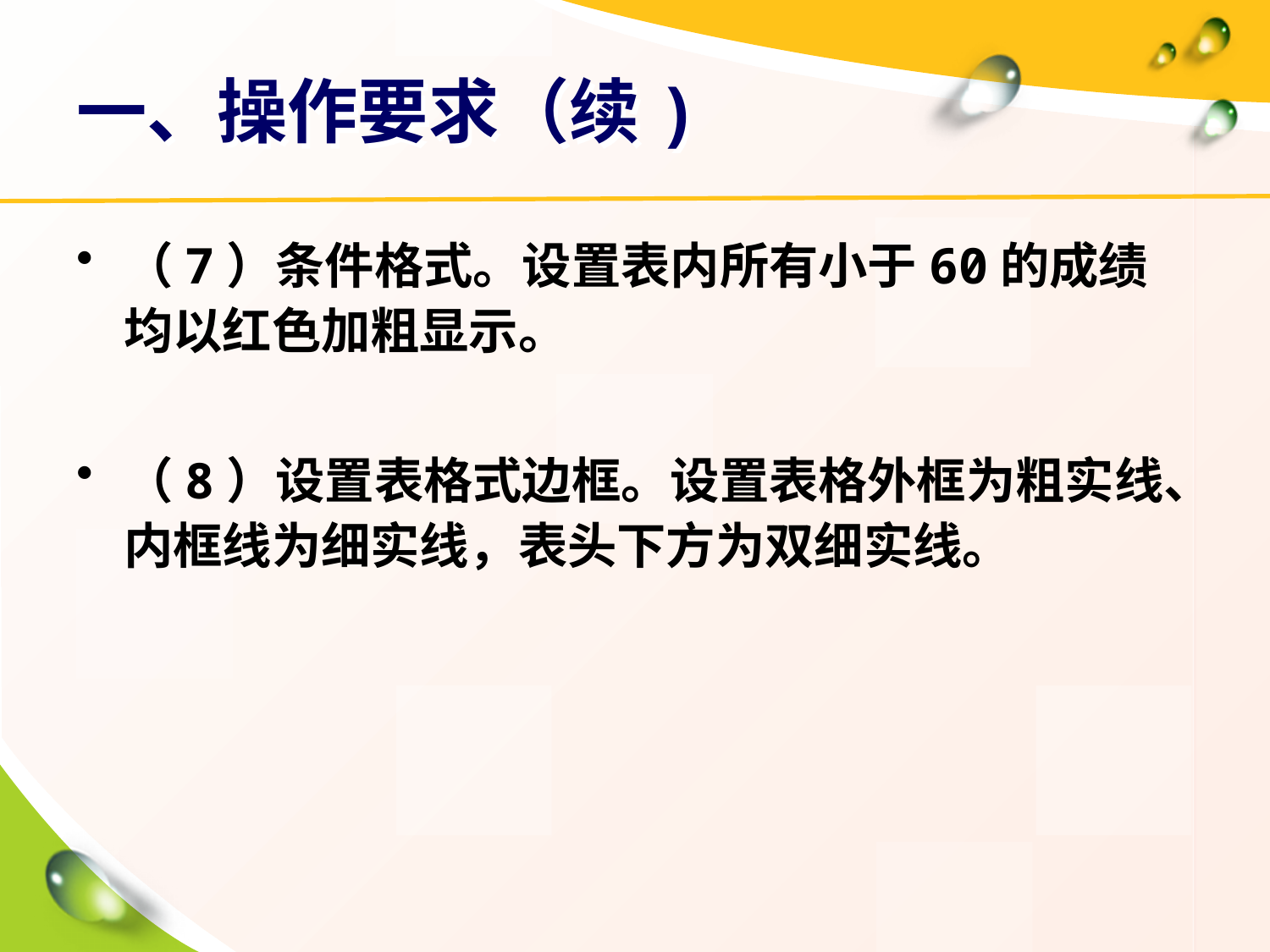

# 一、操作要求（续)
（7）条件格式。设置表内所有小于60的成绩均以红色加粗显示。

（8）设置表格式边框。设置表格外框为粗实线、内框线为细实线，表头下方为双细实线。